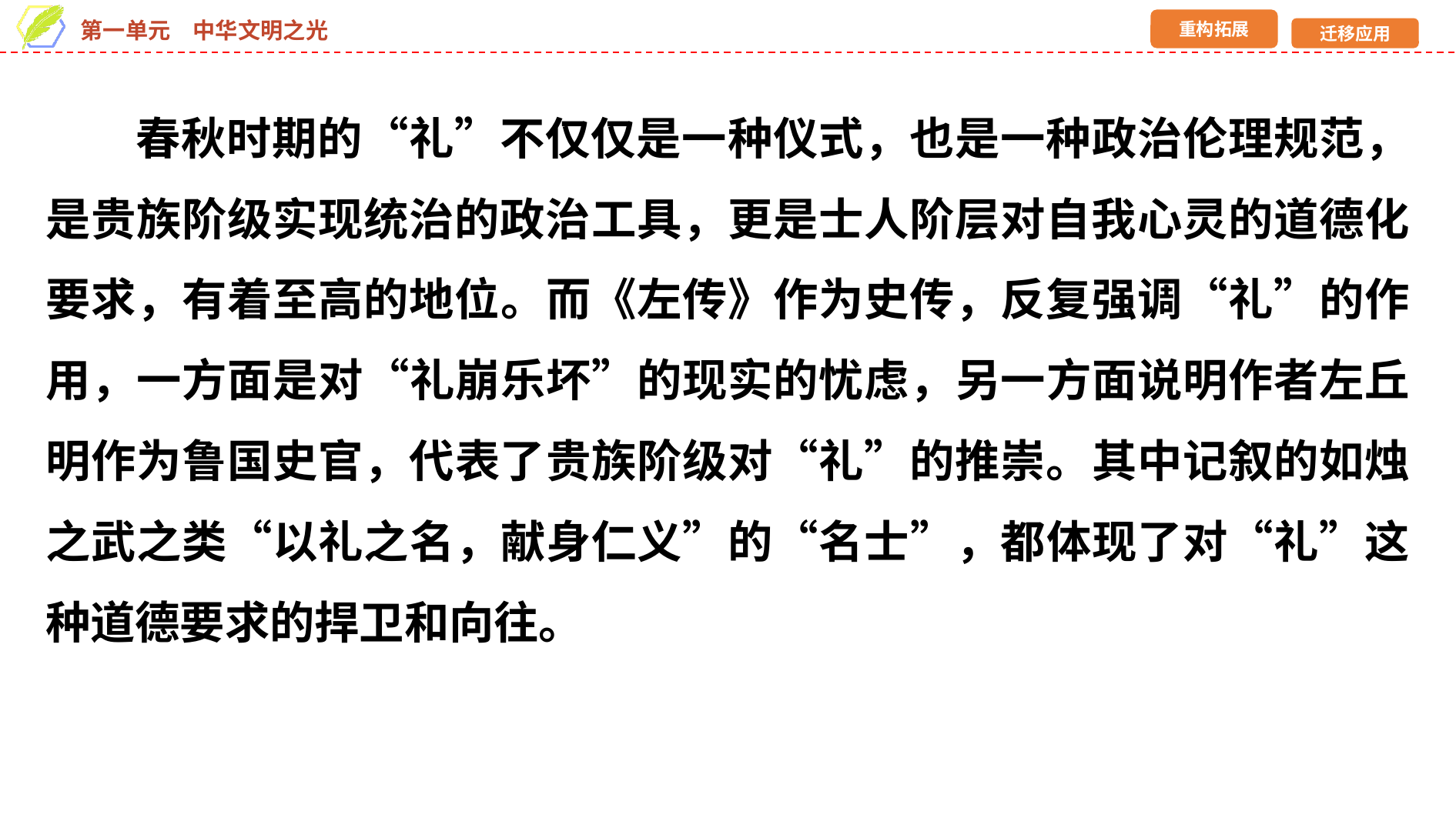

春秋时期的“礼”不仅仅是一种仪式，也是一种政治伦理规范，是贵族阶级实现统治的政治工具，更是士人阶层对自我心灵的道德化要求，有着至高的地位。而《左传》作为史传，反复强调“礼”的作用，一方面是对“礼崩乐坏”的现实的忧虑，另一方面说明作者左丘明作为鲁国史官，代表了贵族阶级对“礼”的推崇。其中记叙的如烛之武之类“以礼之名，献身仁义”的“名士”，都体现了对“礼”这种道德要求的捍卫和向往。